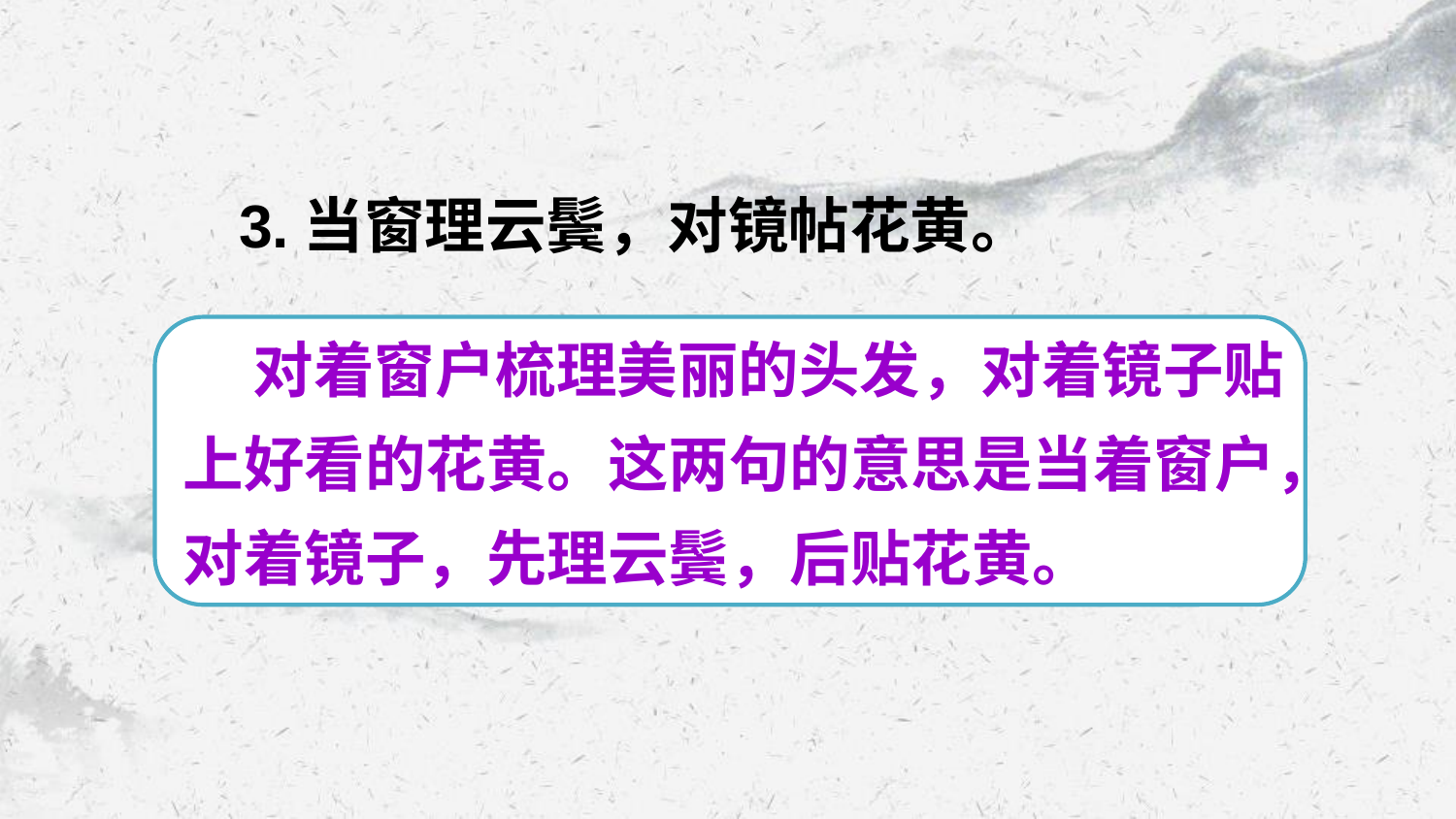

3.当窗理云鬓，对镜帖花黄。
    对着窗户梳理美丽的头发，对着镜子贴上好看的花黄。这两句的意思是当着窗户，对着镜子，先理云鬓，后贴花黄。